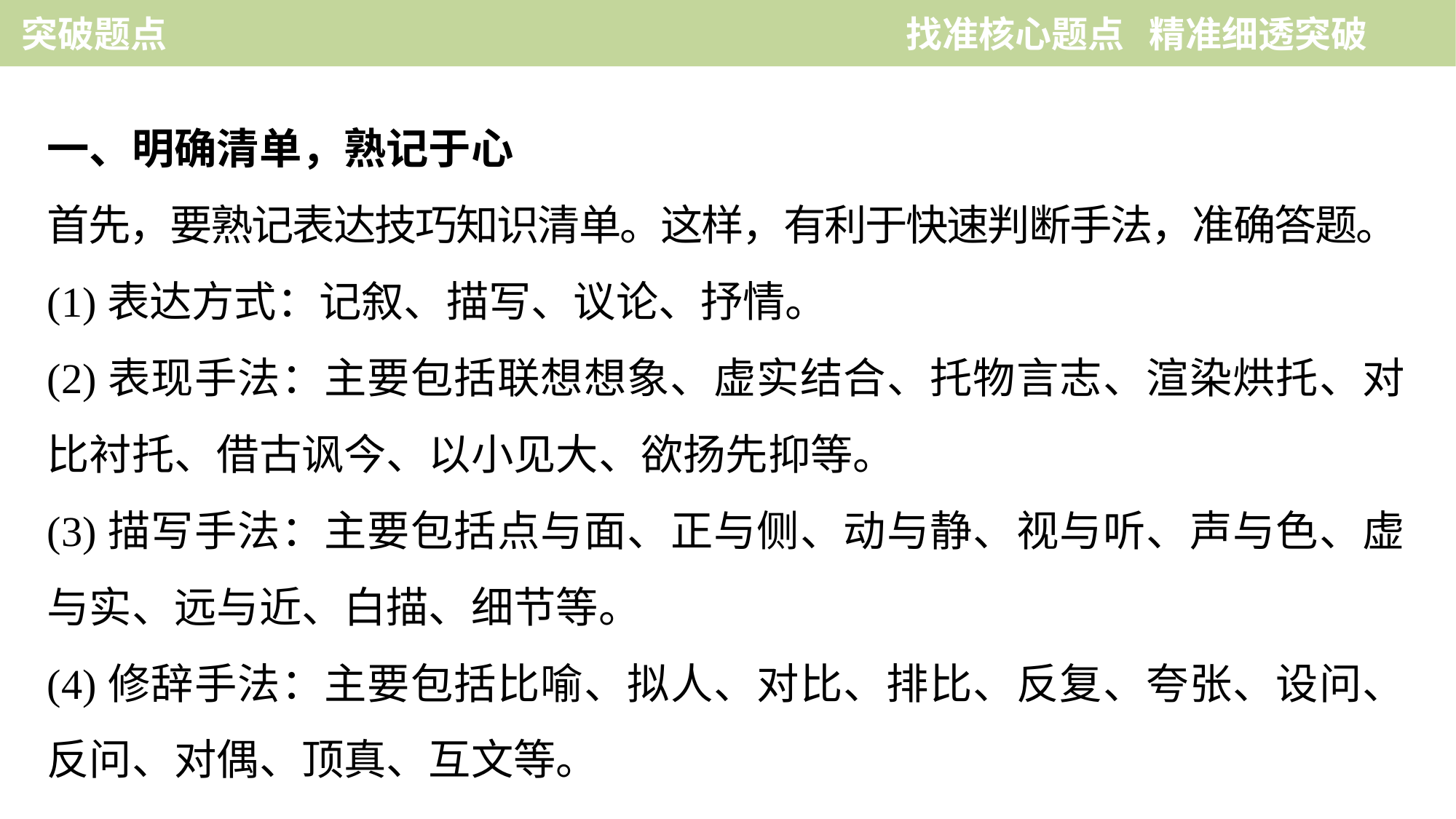

突破题点　　　　　　　　　　　　　　                            找准核心题点   精准细透突破
一、明确清单，熟记于心
首先，要熟记表达技巧知识清单。这样，有利于快速判断手法，准确答题。
(1)表达方式：记叙、描写、议论、抒情。
(2)表现手法：主要包括联想想象、虚实结合、托物言志、渲染烘托、对比衬托、借古讽今、以小见大、欲扬先抑等。
(3)描写手法：主要包括点与面、正与侧、动与静、视与听、声与色、虚与实、远与近、白描、细节等。
(4)修辞手法：主要包括比喻、拟人、对比、排比、反复、夸张、设问、反问、对偶、顶真、互文等。